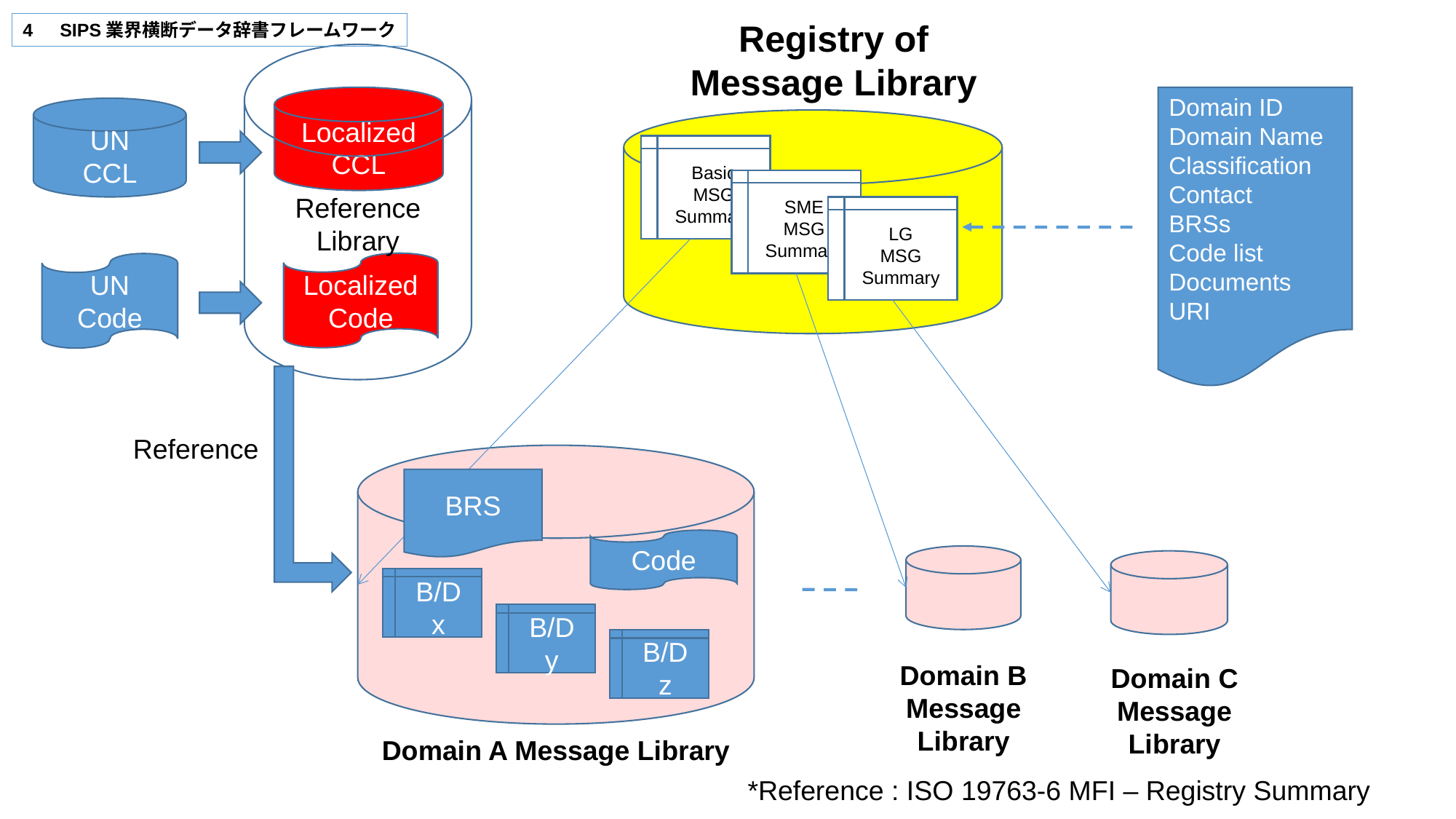

Registry of Message Library
4　SIPS業界横断データ辞書フレームワーク
Reference
Library

Localized
CCL
Domain ID
Domain Name
Classification
Contact
BRSs
Code list
Documents
URI
UN
CCL

Basic
MSG
Summary
SME
MSG
Summary
LG
MSG
Summary
Localized
Code
UN
Code

Reference

BRS
Code

B/D x
B/D y
B/D z
Domain B Message Library
Domain C
Message Library
Domain A Message Library
*Reference : ISO 19763-6 MFI – Registry Summary